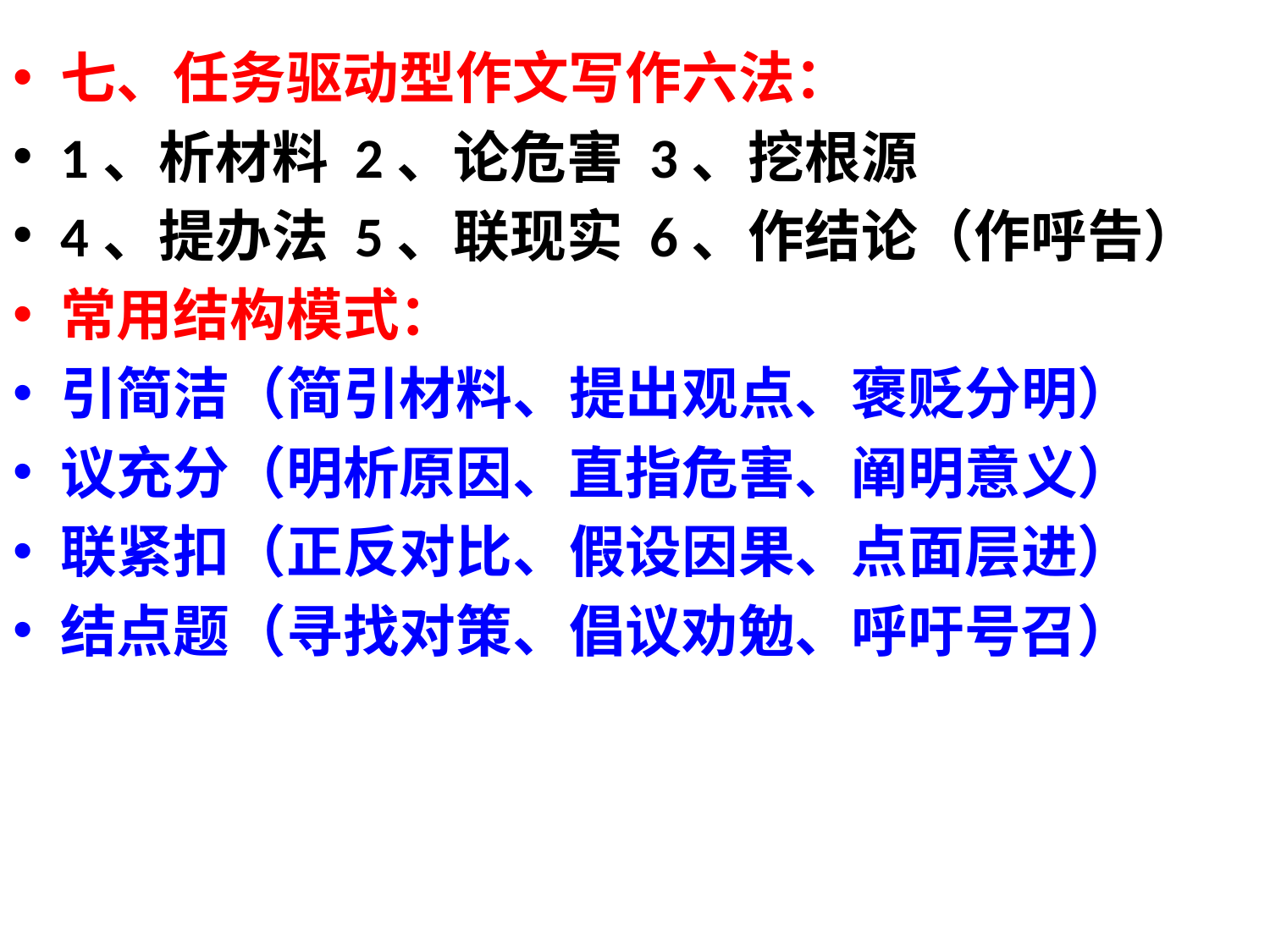

七、任务驱动型作文写作六法：
1、析材料 2、论危害 3、挖根源
4、提办法 5、联现实 6、作结论（作呼告）
常用结构模式：
引简洁（简引材料、提出观点、褒贬分明）
议充分（明析原因、直指危害、阐明意义）
联紧扣（正反对比、假设因果、点面层进）
结点题（寻找对策、倡议劝勉、呼吁号召）